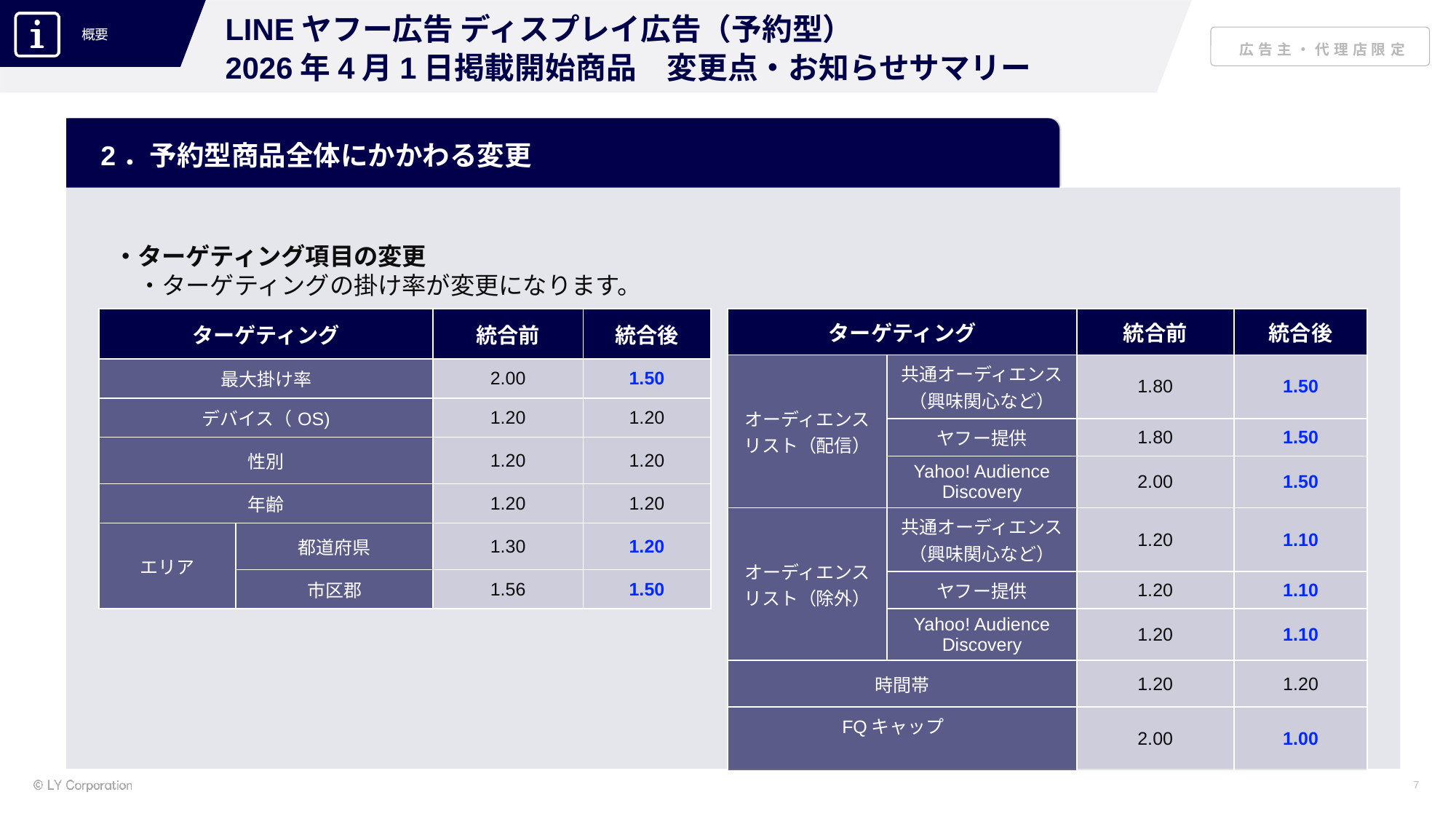

LINEヤフー広告 ディスプレイ広告（予約型）
2026年4月1日掲載開始商品　変更点・お知らせサマリー
2．予約型商品全体にかかわる変更

・ターゲティング項目の変更
　・ターゲティングの掛け率が変更になります。

| ターゲティング |  | 統合前 | 統合後 |
| --- | --- | --- | --- |
| 最大掛け率 |  | 2.00 | 1.50 |
| デバイス（OS) |  | 1.20 | 1.20 |
| 性別 |  | 1.20 | 1.20 |
| 年齢 |  | 1.20 | 1.20 |
| エリア | 都道府県 | 1.30 | 1.20 |
|  | 市区郡 | 1.56 | 1.50 |
| ターゲティング |  | 統合前 | 統合後 |
| --- | --- | --- | --- |
| オーディエンスリスト（配信） | 共通オーディエンス（興味関心など） | 1.80 | 1.50 |
|  | ヤフー提供 | 1.80 | 1.50 |
|  | Yahoo! Audience Discovery | 2.00 | 1.50 |
| オーディエンスリスト（除外） | 共通オーディエンス（興味関心など） | 1.20 | 1.10 |
|  | ヤフー提供 | 1.20 | 1.10 |
|  | Yahoo! Audience Discovery | 1.20 | 1.10 |
| 時間帯 |  | 1.20 | 1.20 |
| FQキャップ |  | 2.00 | 1.00 |